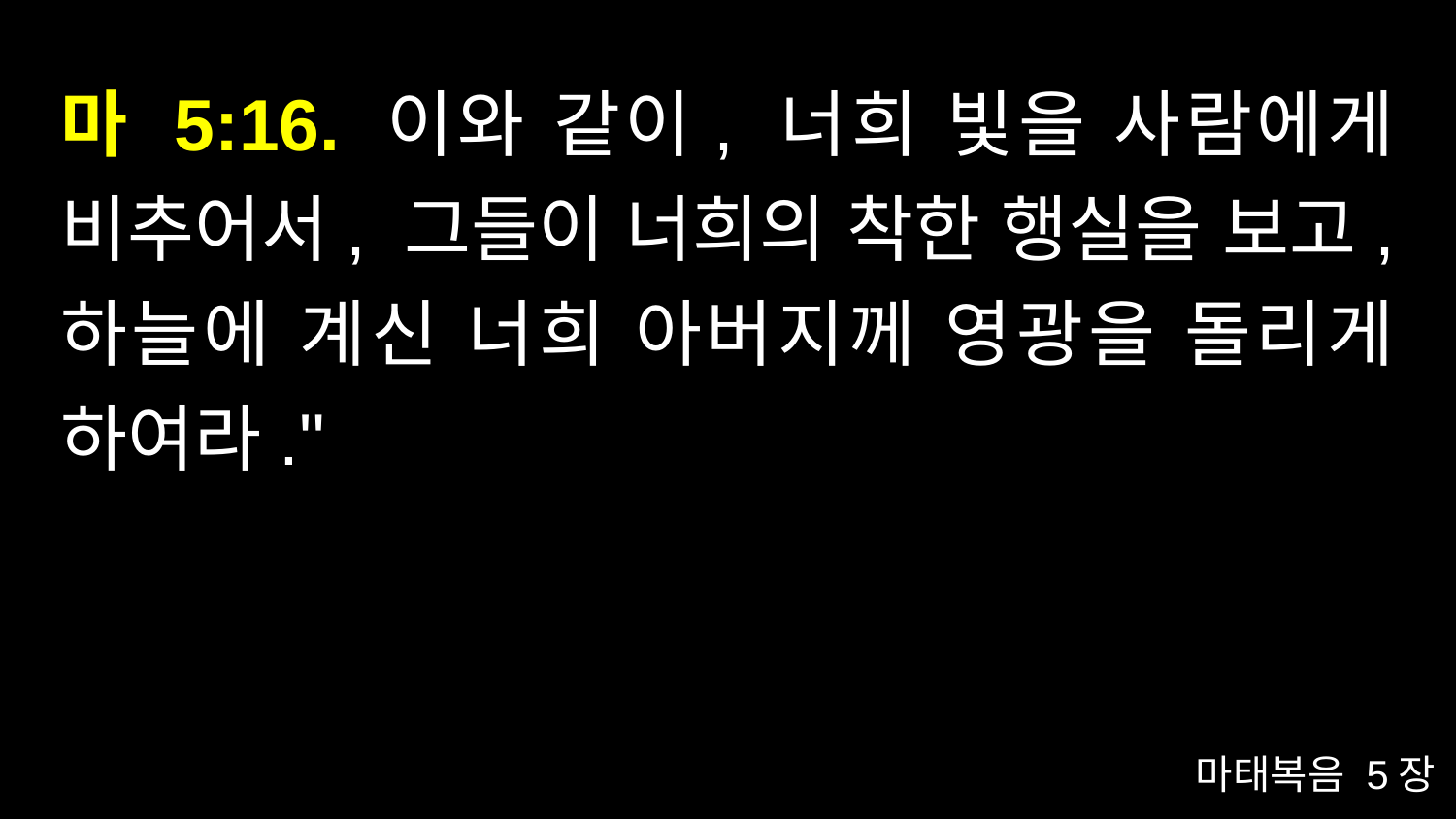

# 마 5:16. 이와 같이, 너희 빛을 사람에게 비추어서, 그들이 너희의 착한 행실을 보고, 하늘에 계신 너희 아버지께 영광을 돌리게 하여라."
마태복음 5장